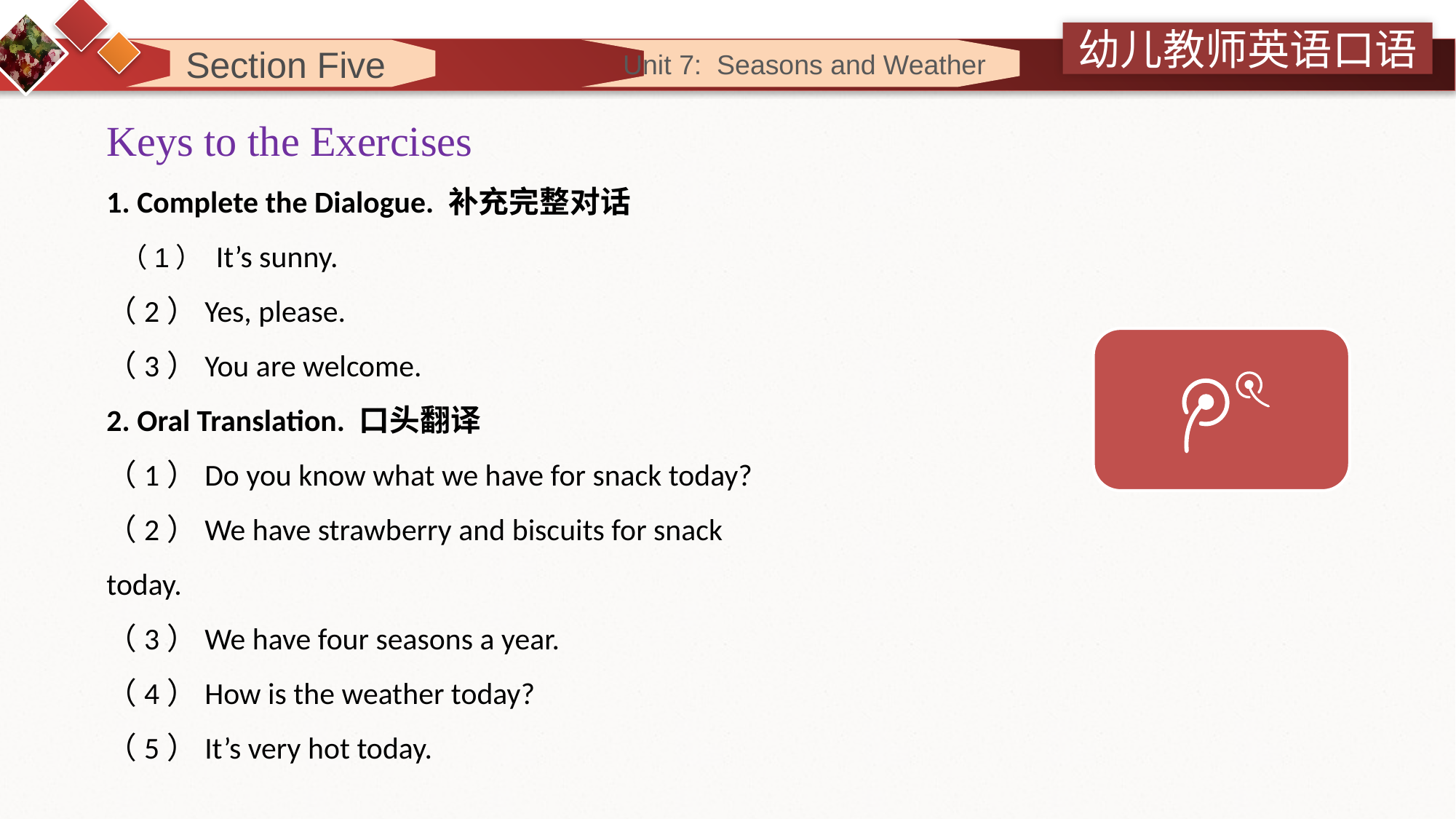

Section Five
 Unit 7:  Seasons and Weather
Keys to the Exercises
1. Complete the Dialogue. 补充完整对话
 （1） It’s sunny.
（2）Yes, please.
（3）You are welcome.
2. Oral Translation. 口头翻译
（1）Do you know what we have for snack today?
（2）We have strawberry and biscuits for snack today.
（3）We have four seasons a year.
（4）How is the weather today?
（5）It’s very hot today.